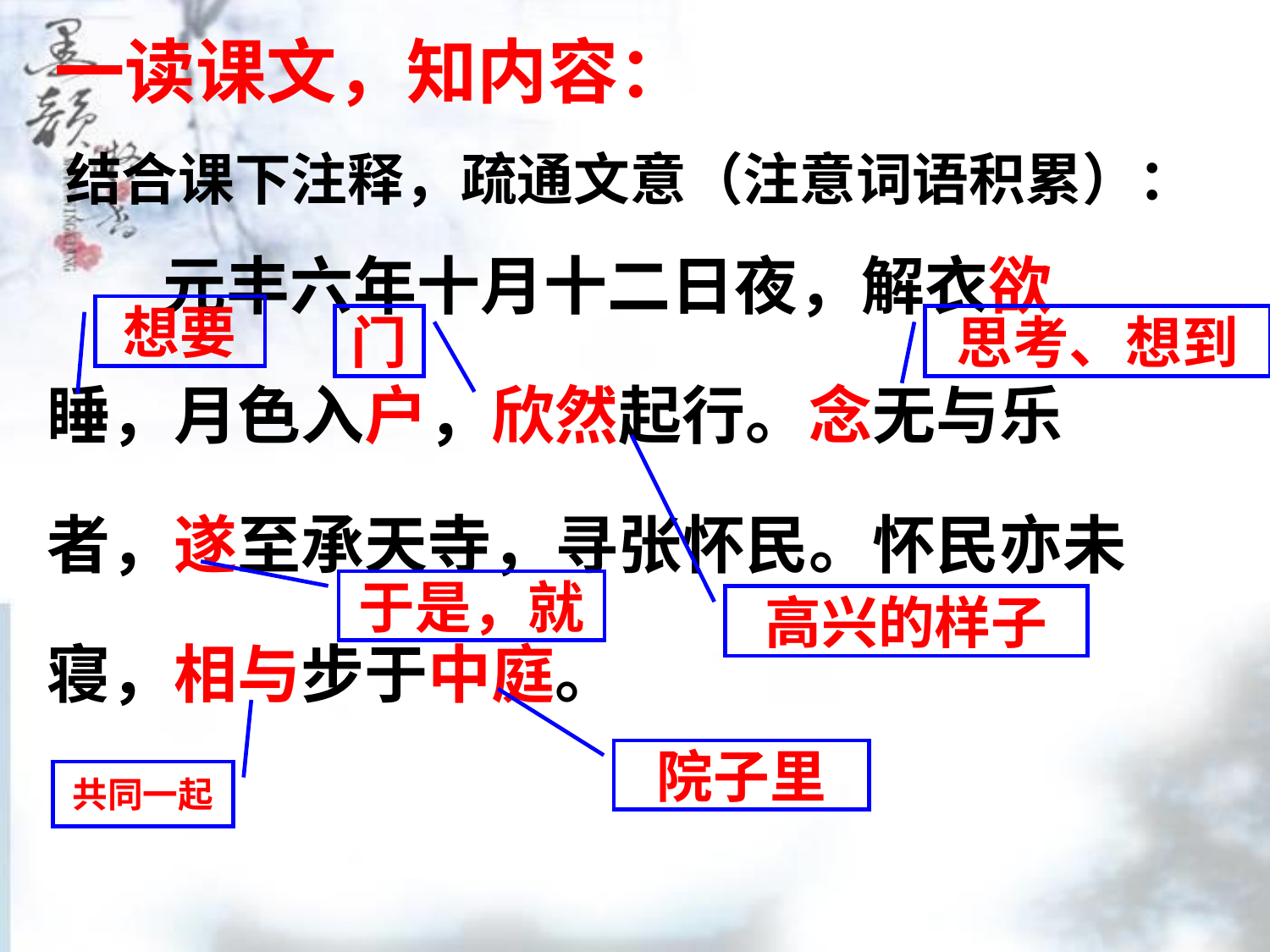

一读课文，知内容：
结合课下注释，疏通文意（注意词语积累）：
       元丰六年十月十二日夜，解衣欲睡，月色入户，欣然起行。念无与乐者，遂至承天寺，寻张怀民。怀民亦未寝，相与步于中庭。
想要
门
思考、想到
于是，就
高兴的样子
院子里
共同一起